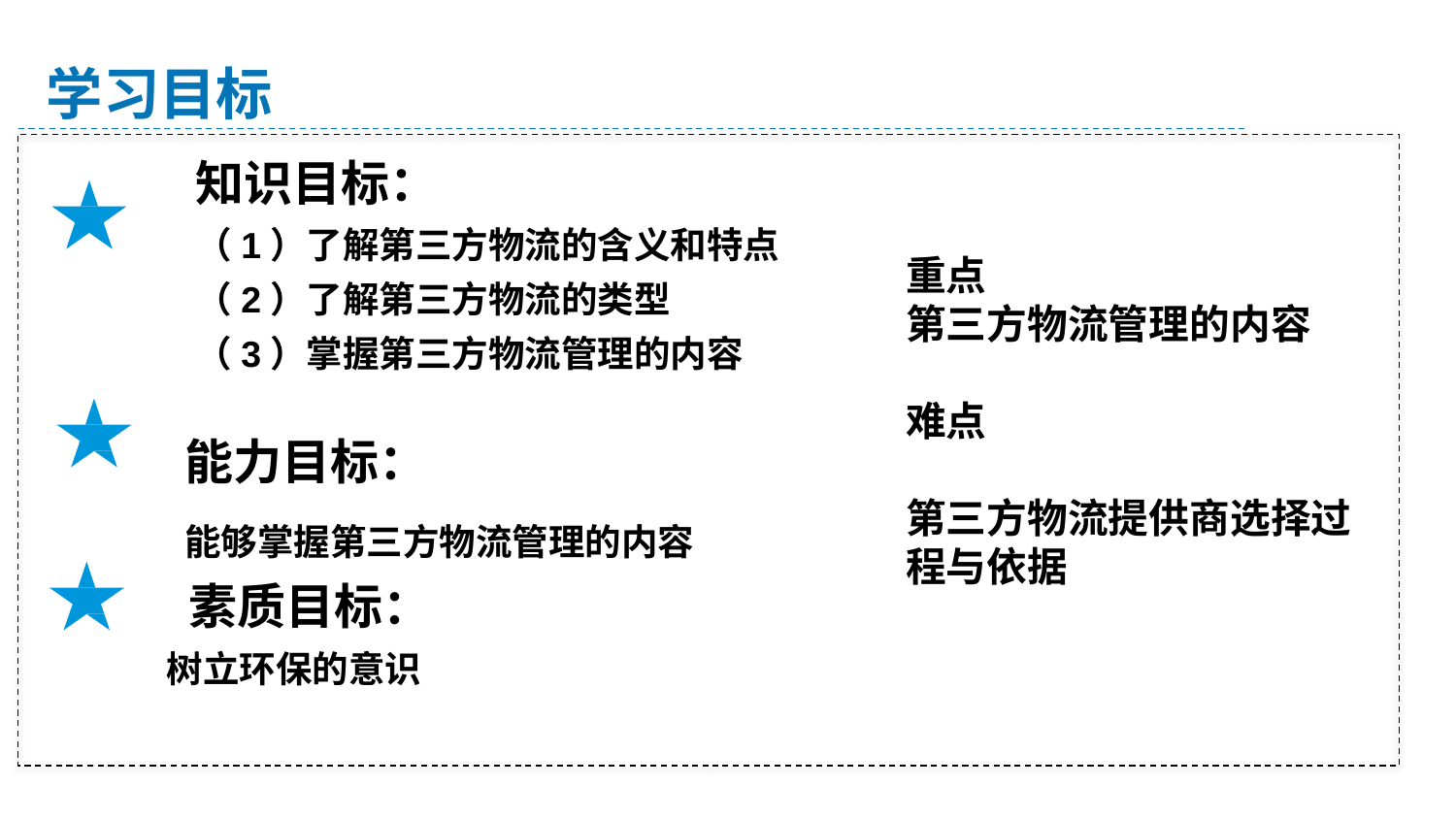

学习目标

知识目标：
（1）了解第三方物流的含义和特点
（2）了解第三方物流的类型
（3）掌握第三方物流管理的内容

重点
第三方物流管理的内容

难点

第三方物流提供商选择过程与依据

能力目标：
能够掌握第三方物流管理的内容
素质目标：
            树立环保的意识